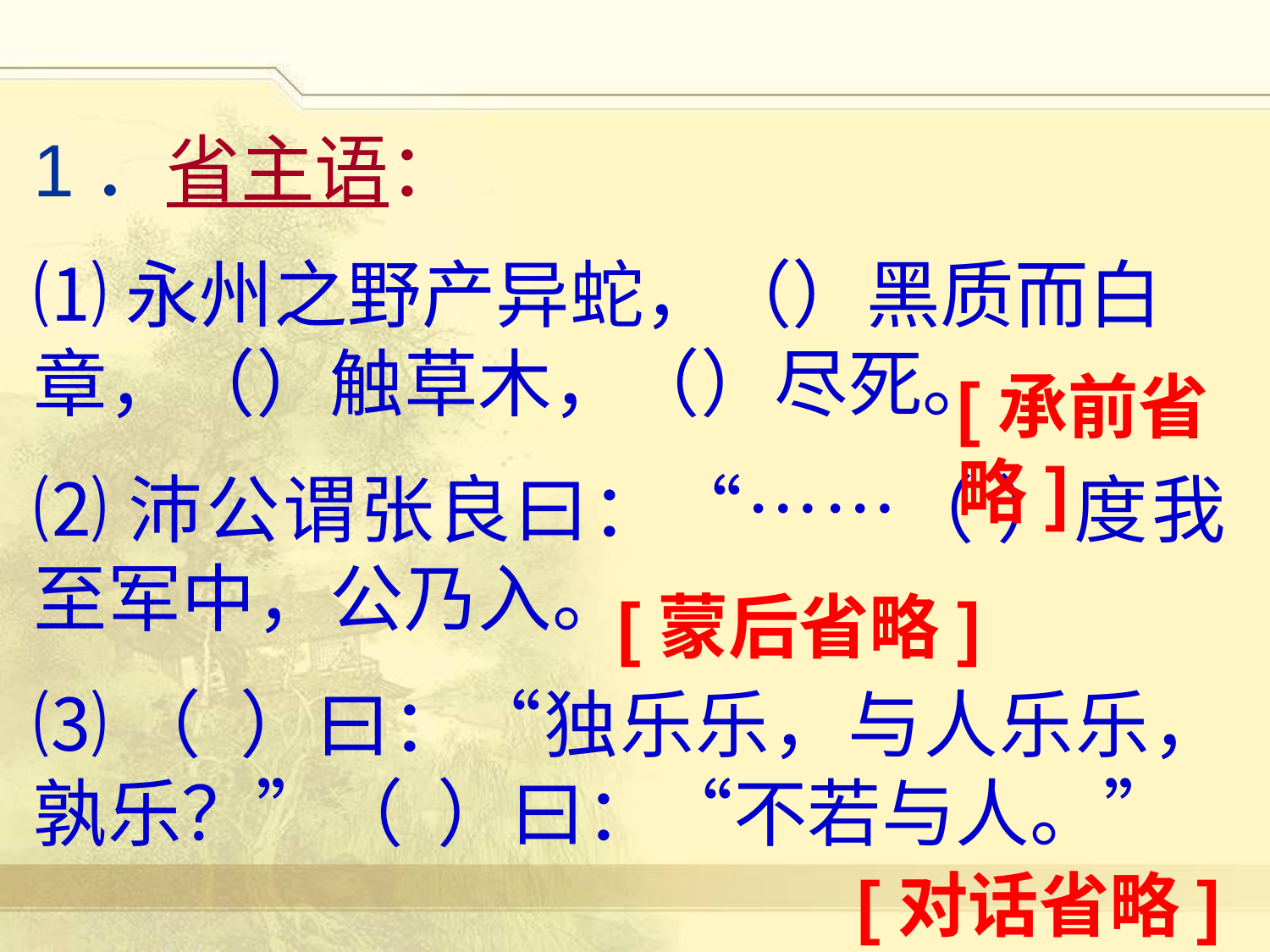

1．省主语：
⑴永州之野产异蛇，（）黑质而白章，（）触草木，（）尽死。
⑵沛公谓张良曰：“……（ ）度我至军中，公乃入。
⑶（  ）曰：“独乐乐，与人乐乐，孰乐？”（  ）曰：“不若与人。”
[承前省略]
[蒙后省略]
[对话省略]